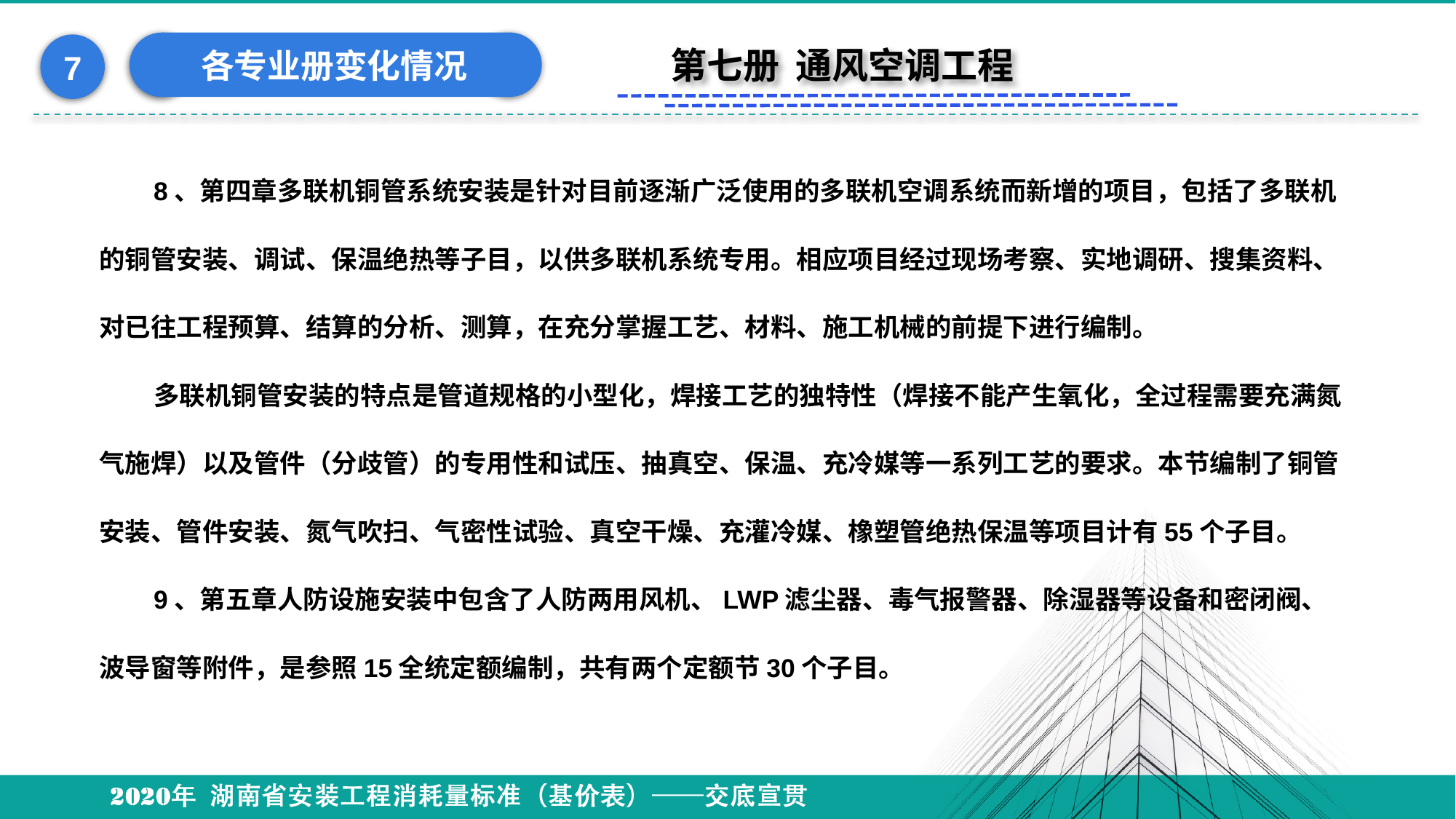

各专业册变化情况

7
第七册  通风空调工程
8、第四章多联机铜管系统安装是针对目前逐渐广泛使用的多联机空调系统而新增的项目，包括了多联机的铜管安装、调试、保温绝热等子目，以供多联机系统专用。相应项目经过现场考察、实地调研、搜集资料、对已往工程预算、结算的分析、测算，在充分掌握工艺、材料、施工机械的前提下进行编制。
多联机铜管安装的特点是管道规格的小型化，焊接工艺的独特性（焊接不能产生氧化，全过程需要充满氮气施焊）以及管件（分歧管）的专用性和试压、抽真空、保温、充冷媒等一系列工艺的要求。本节编制了铜管安装、管件安装、氮气吹扫、气密性试验、真空干燥、充灌冷媒、橡塑管绝热保温等项目计有55个子目。
9、第五章人防设施安装中包含了人防两用风机、LWP滤尘器、毒气报警器、除湿器等设备和密闭阀、波导窗等附件，是参照15全统定额编制，共有两个定额节30个子目。